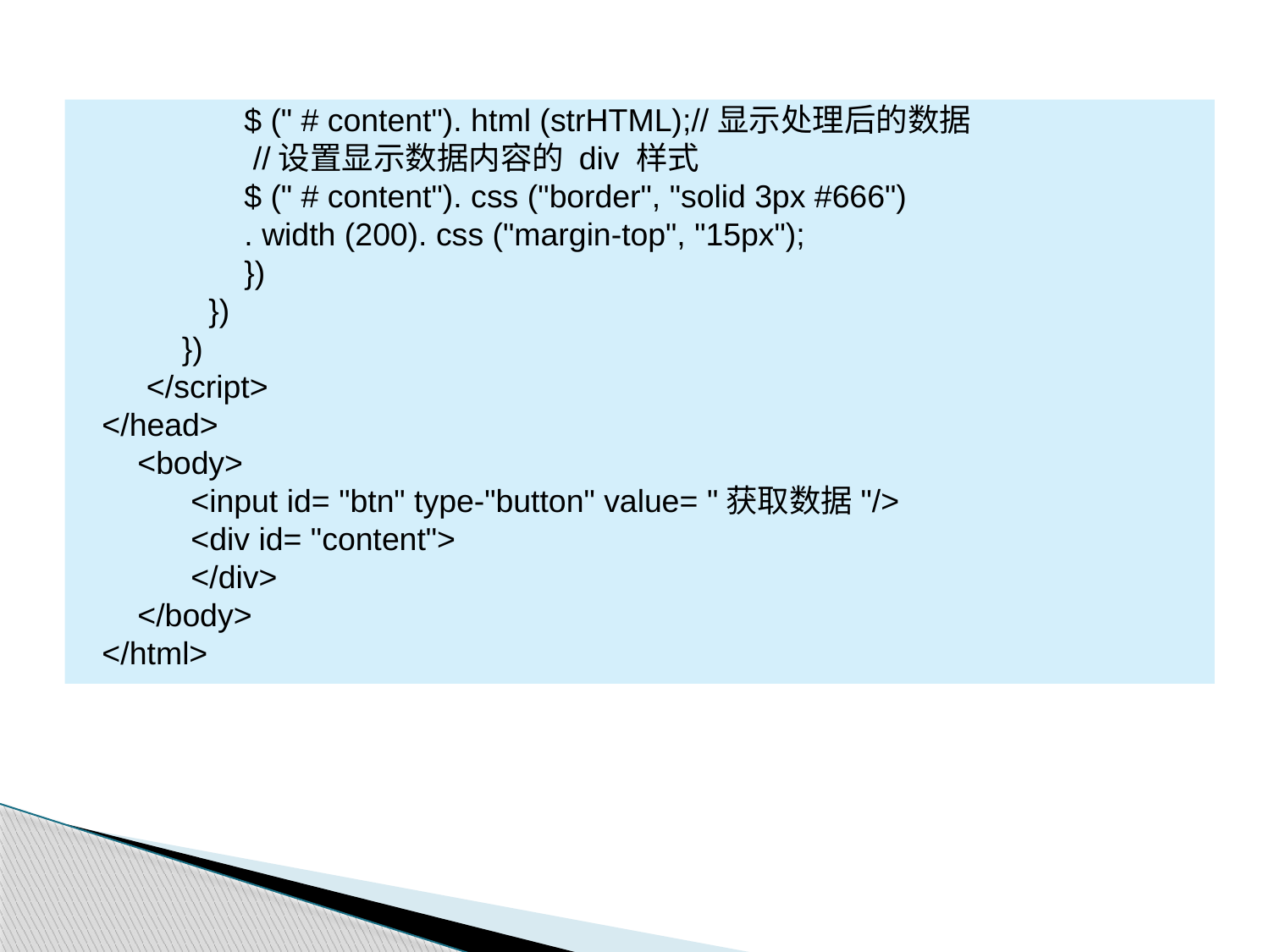

$ (" # content"). html (strHTML);//显示处理后的数据
                 //设置显示数据内容的 div 样式
                $ (" # content"). css ("border", "solid 3px #666")
                . width (200). css ("margin-top", "15px");
                })
            })
         })
     </script>
</head>
    <body>
          <input id= "btn" type-"button" value= "获取数据"/>
          <div id= "content">
          </div>
    </body>
</html>